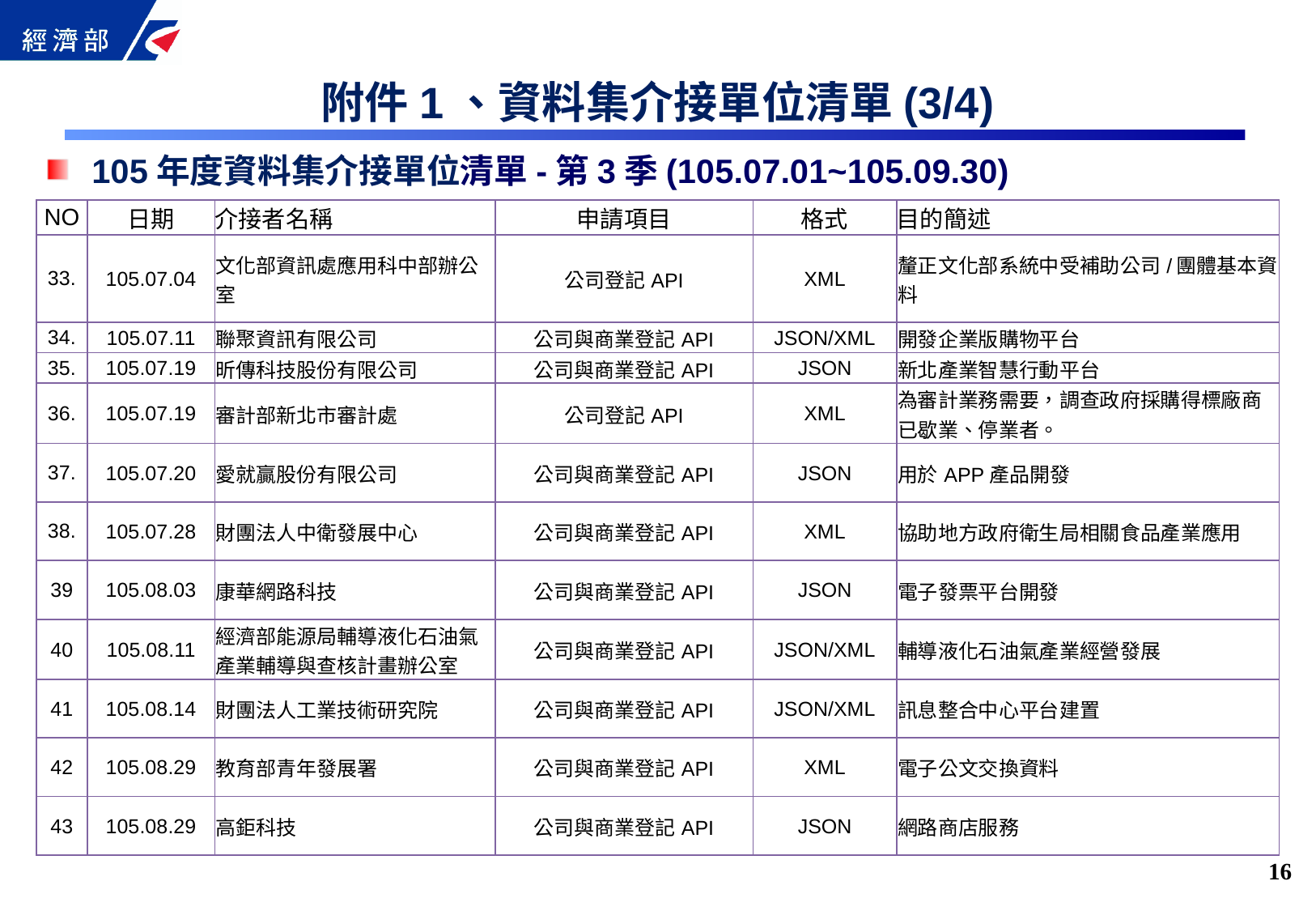

附件1、資料集介接單位清單(3/4)
105年度資料集介接單位清單-第3季(105.07.01~105.09.30)

| NO | 日期 | 介接者名稱 | 申請項目 | 格式 | 目的簡述 |
| --- | --- | --- | --- | --- | --- |
| 33. | 105.07.04 | 文化部資訊處應用科中部辦公室 | 公司登記API | XML | 釐正文化部系統中受補助公司/團體基本資料 |
| 34. | 105.07.11 | 聯聚資訊有限公司 | 公司與商業登記API | JSON/XML | 開發企業版購物平台 |
| 35. | 105.07.19 | 昕傳科技股份有限公司 | 公司與商業登記API | JSON | 新北產業智慧行動平台 |
| 36. | 105.07.19 | 審計部新北市審計處 | 公司登記API | XML | 為審計業務需要，調查政府採購得標廠商已歇業、停業者。 |
| 37. | 105.07.20 | 愛就贏股份有限公司 | 公司與商業登記API | JSON | 用於APP產品開發 |
| 38. | 105.07.28 | 財團法人中衛發展中心 | 公司與商業登記API | XML | 協助地方政府衛生局相關食品產業應用 |
| 39 | 105.08.03 | 康華網路科技 | 公司與商業登記API | JSON | 電子發票平台開發 |
| 40 | 105.08.11 | 經濟部能源局輔導液化石油氣產業輔導與查核計畫辦公室 | 公司與商業登記API | JSON/XML | 輔導液化石油氣產業經營發展 |
| 41 | 105.08.14 | 財團法人工業技術研究院 | 公司與商業登記API | JSON/XML | 訊息整合中心平台建置 |
| 42 | 105.08.29 | 教育部青年發展署 | 公司與商業登記API | XML | 電子公文交換資料 |
| 43 | 105.08.29 | 高鉅科技 | 公司與商業登記API | JSON | 網路商店服務 |
16